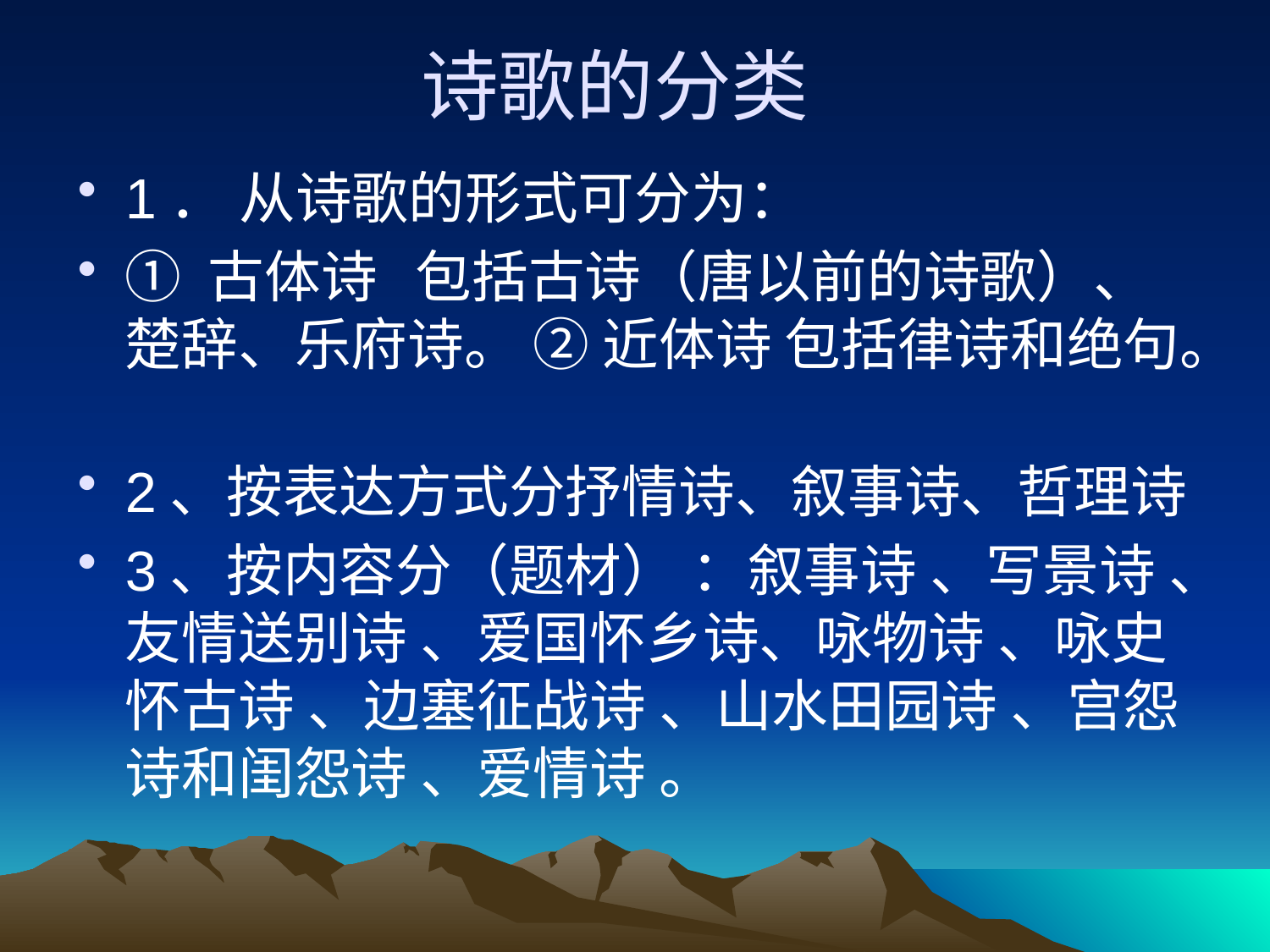

# 诗歌的分类
1． 从诗歌的形式可分为：
① 古体诗   包括古诗（唐以前的诗歌）、楚辞、乐府诗。 ② 近体诗 包括律诗和绝句。
2、按表达方式分抒情诗、叙事诗、哲理诗
3、按内容分（题材） ：叙事诗 、写景诗 、友情送别诗 、爱国怀乡诗、咏物诗 、咏史怀古诗 、边塞征战诗 、山水田园诗 、宫怨诗和闺怨诗 、爱情诗 。